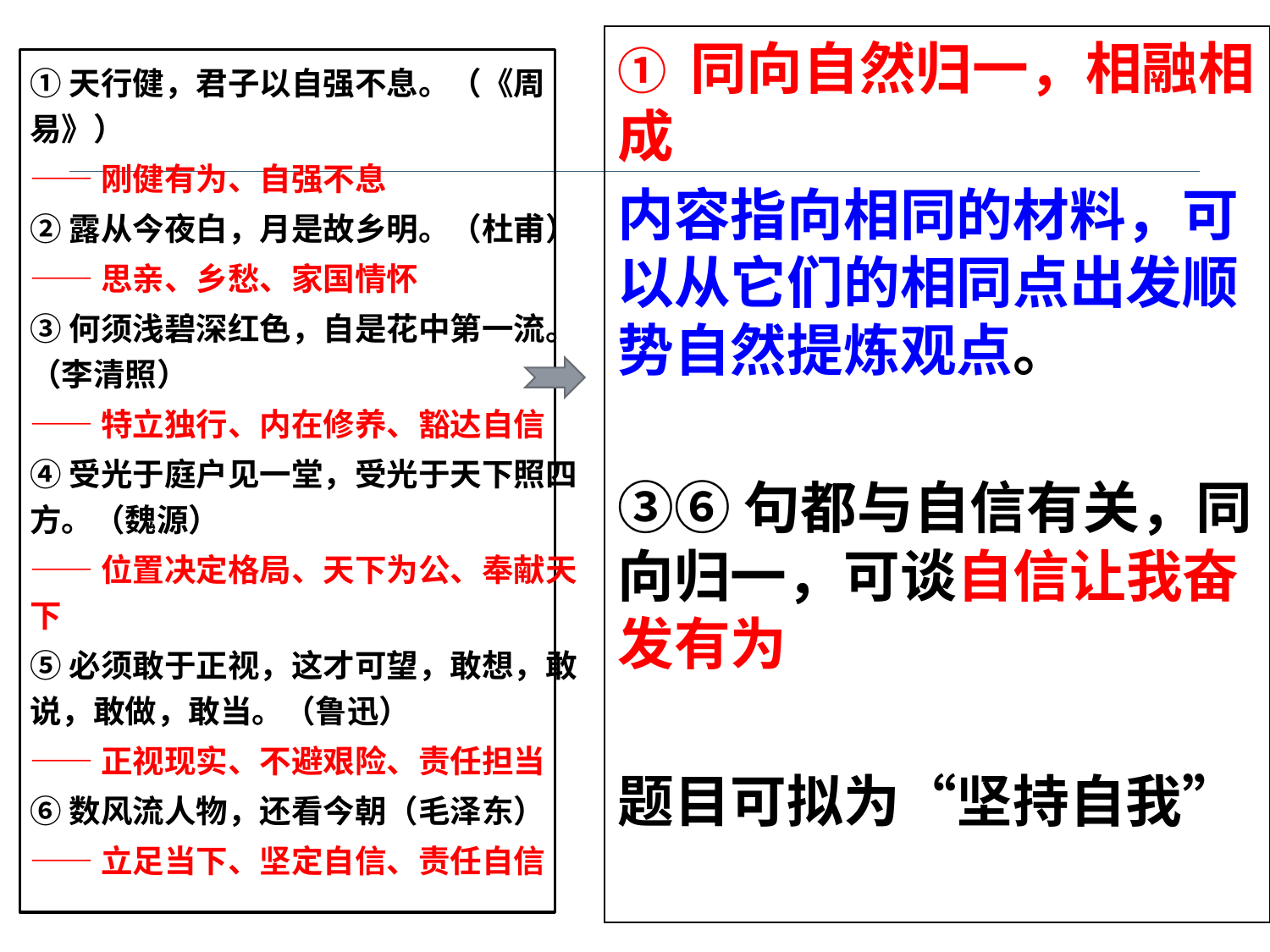

① 同向自然归一，相融相成
内容指向相同的材料，可以从它们的相同点出发顺势自然提炼观点。

③⑥句都与自信有关，同向归一，可谈自信让我奋发有为

题目可拟为“坚持自我”

①天行健，君子以自强不息。（《周易》）
——刚健有为、自强不息
②露从今夜白，月是故乡明。（杜甫）
——思亲、乡愁、家国情怀
③何须浅碧深红色，自是花中第一流。（李清照）
——特立独行、内在修养、豁达自信
④受光于庭户见一堂，受光于天下照四方。（魏源）
——位置决定格局、天下为公、奉献天下
⑤必须敢于正视，这才可望，敢想，敢说，敢做，敢当。（鲁迅）
——正视现实、不避艰险、责任担当
⑥数风流人物，还看今朝（毛泽东）
——立足当下、坚定自信、责任自信